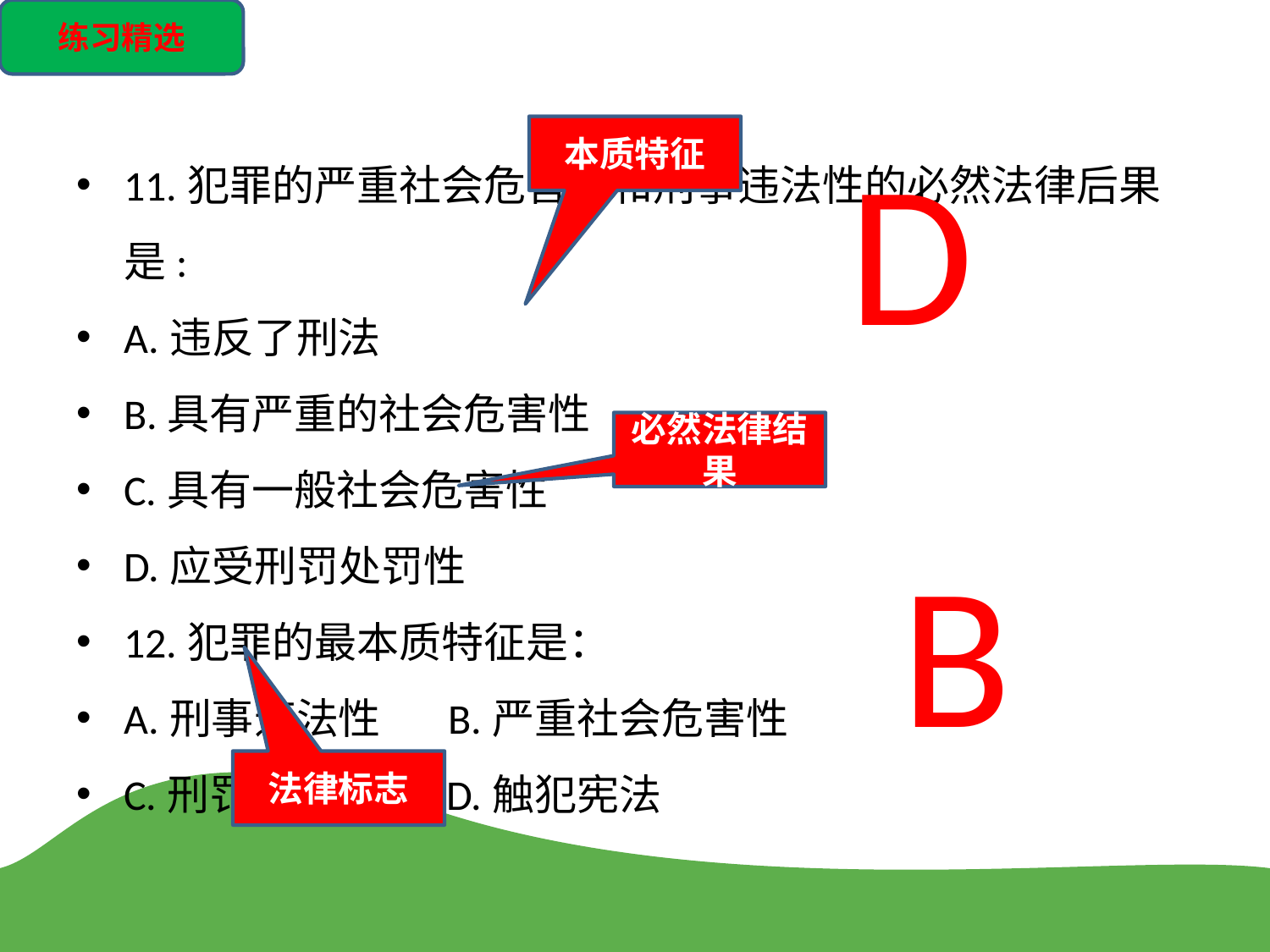

练习精选
本质特征
D
11.犯罪的严重社会危害性和刑事违法性的必然法律后果是:
A.违反了刑法
B.具有严重的社会危害性
C.具有一般社会危害性
D.应受刑罚处罚性
12.犯罪的最本质特征是：
A.刑事违法性      B.严重社会危害性
C.刑罚处罚性      D.触犯宪法

必然法律结果
B
法律标志